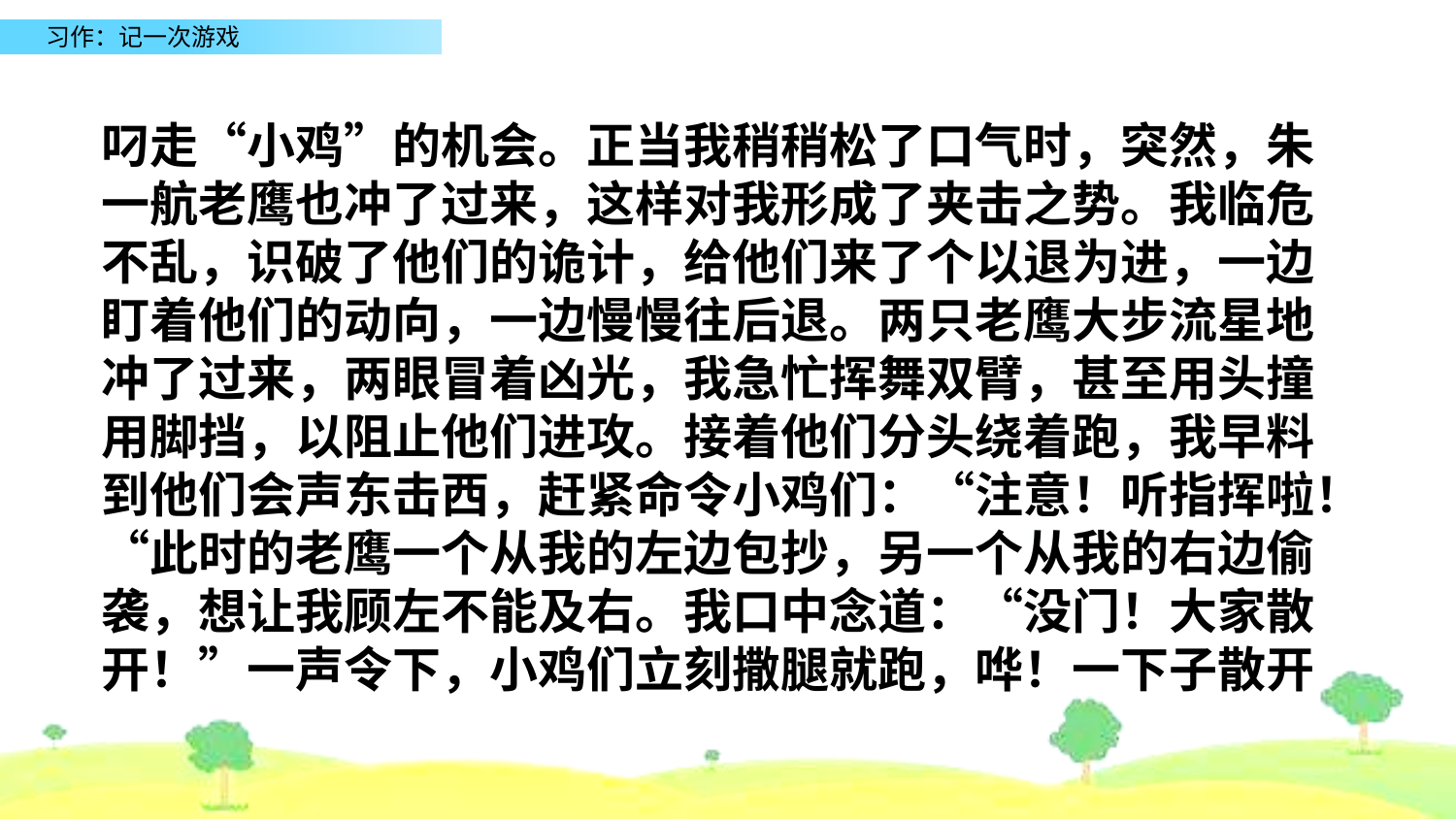

叼走“小鸡”的机会。正当我稍稍松了口气时，突然，朱一航老鹰也冲了过来，这样对我形成了夹击之势。我临危不乱，识破了他们的诡计，给他们来了个以退为进，一边盯着他们的动向，一边慢慢往后退。两只老鹰大步流星地冲了过来，两眼冒着凶光，我急忙挥舞双臂，甚至用头撞用脚挡，以阻止他们进攻。接着他们分头绕着跑，我早料到他们会声东击西，赶紧命令小鸡们：“注意！听指挥啦！“此时的老鹰一个从我的左边包抄，另一个从我的右边偷袭，想让我顾左不能及右。我口中念道：“没门！大家散开！”一声令下，小鸡们立刻撒腿就跑，哗！一下子散开